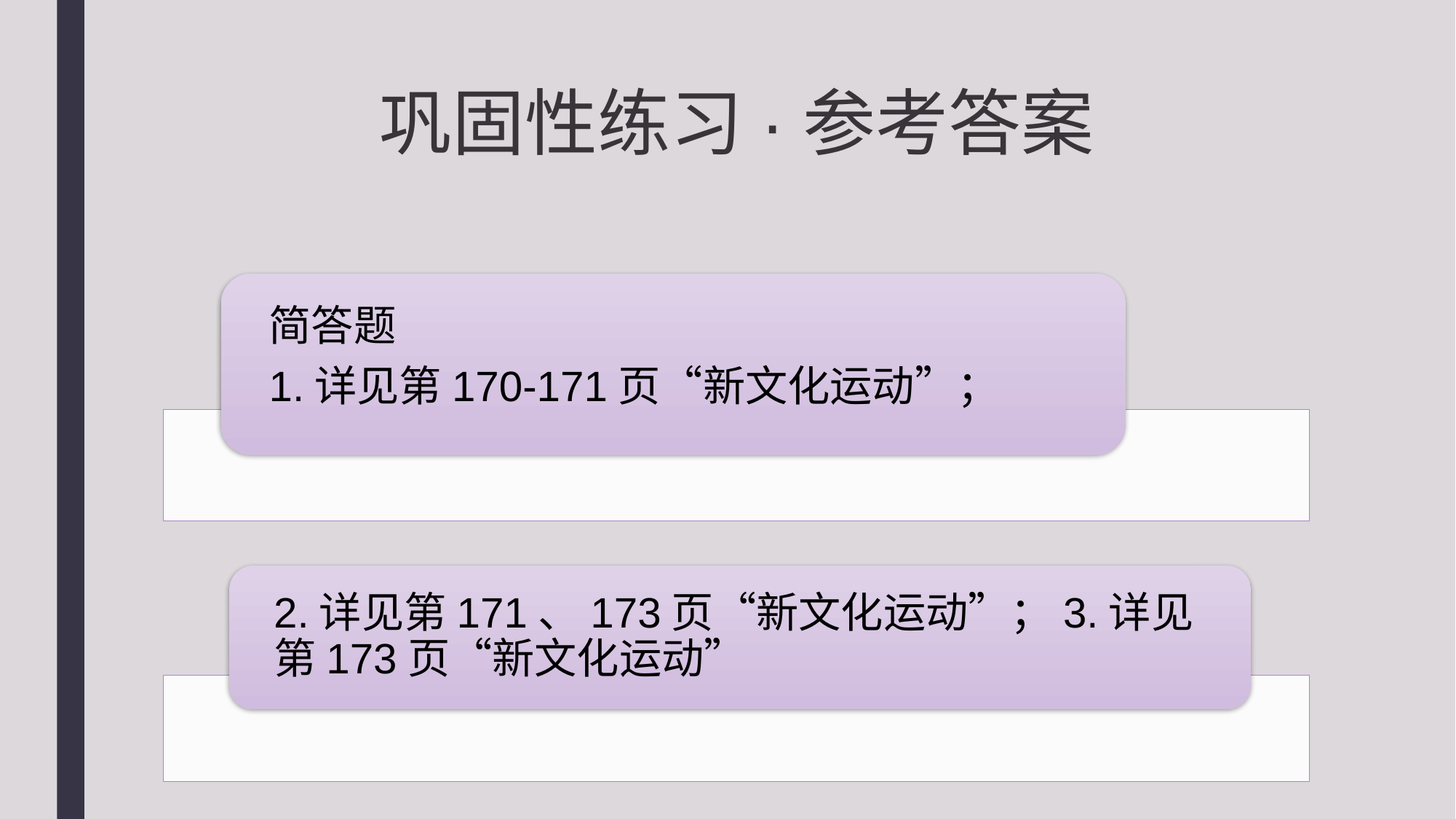

巩固性练习·参考答案

简答题
1.详见第170-171页“新文化运动”；

2.详见第171、173页“新文化运动”；3.详见第173页“新文化运动”